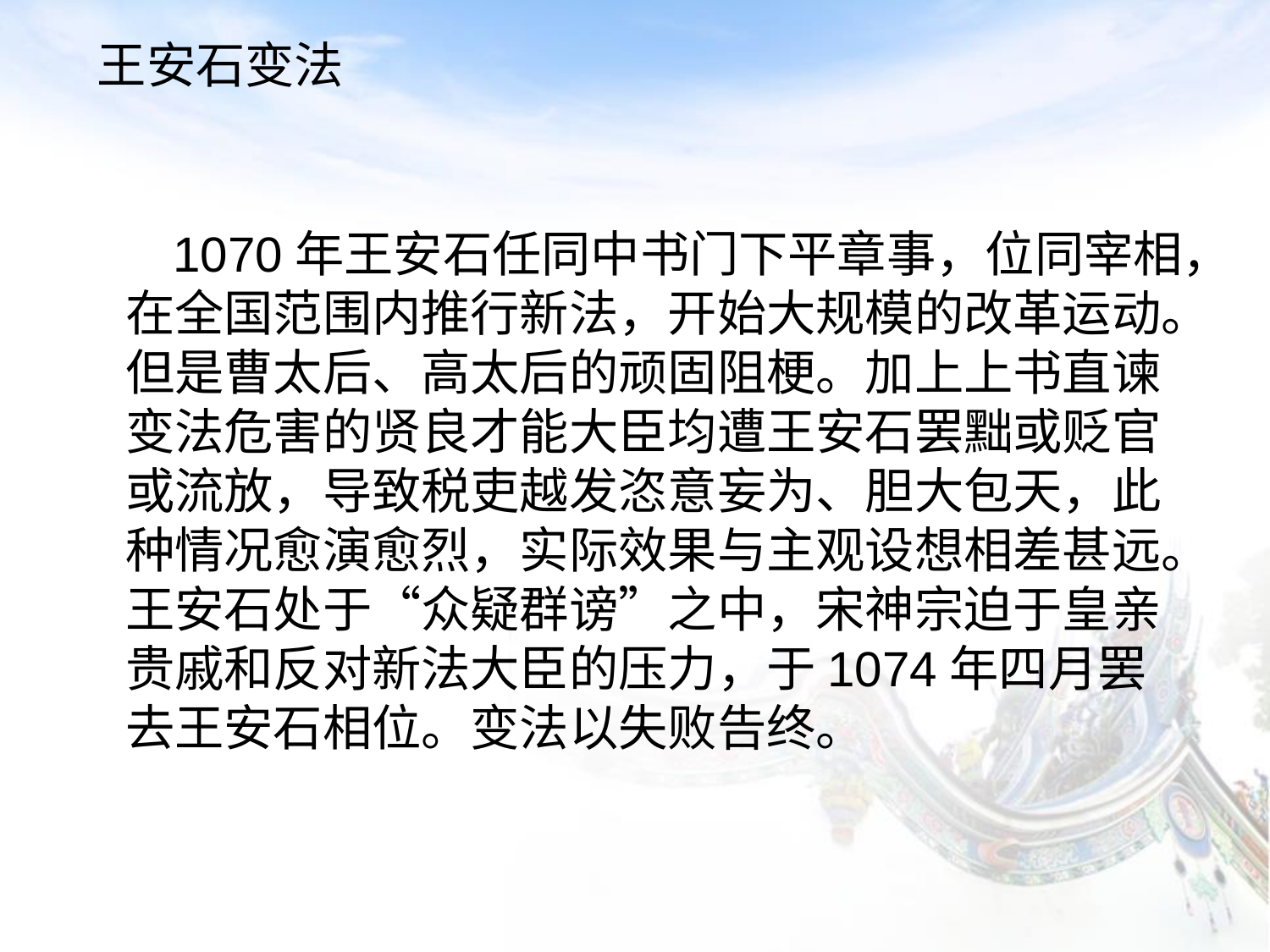

# 王安石变法
1070年王安石任同中书门下平章事，位同宰相，在全国范围内推行新法，开始大规模的改革运动。但是曹太后、高太后的顽固阻梗。加上上书直谏变法危害的贤良才能大臣均遭王安石罢黜或贬官或流放，导致税吏越发恣意妄为、胆大包天，此种情况愈演愈烈，实际效果与主观设想相差甚远。王安石处于“众疑群谤”之中，宋神宗迫于皇亲贵戚和反对新法大臣的压力，于1074年四月罢去王安石相位。变法以失败告终。